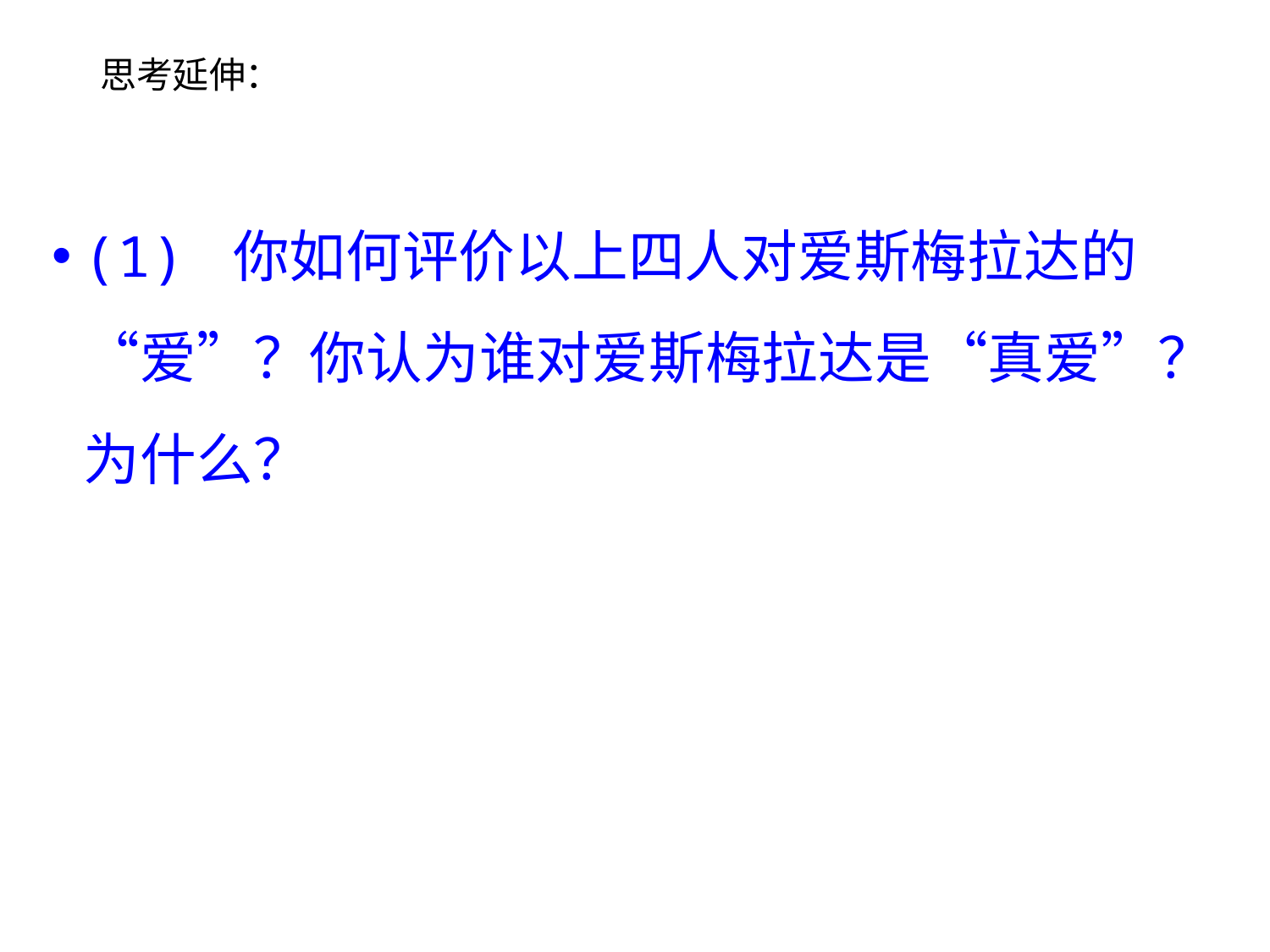

# 思考延伸：
(1) 你如何评价以上四人对爱斯梅拉达的“爱”？你认为谁对爱斯梅拉达是“真爱”？为什么？